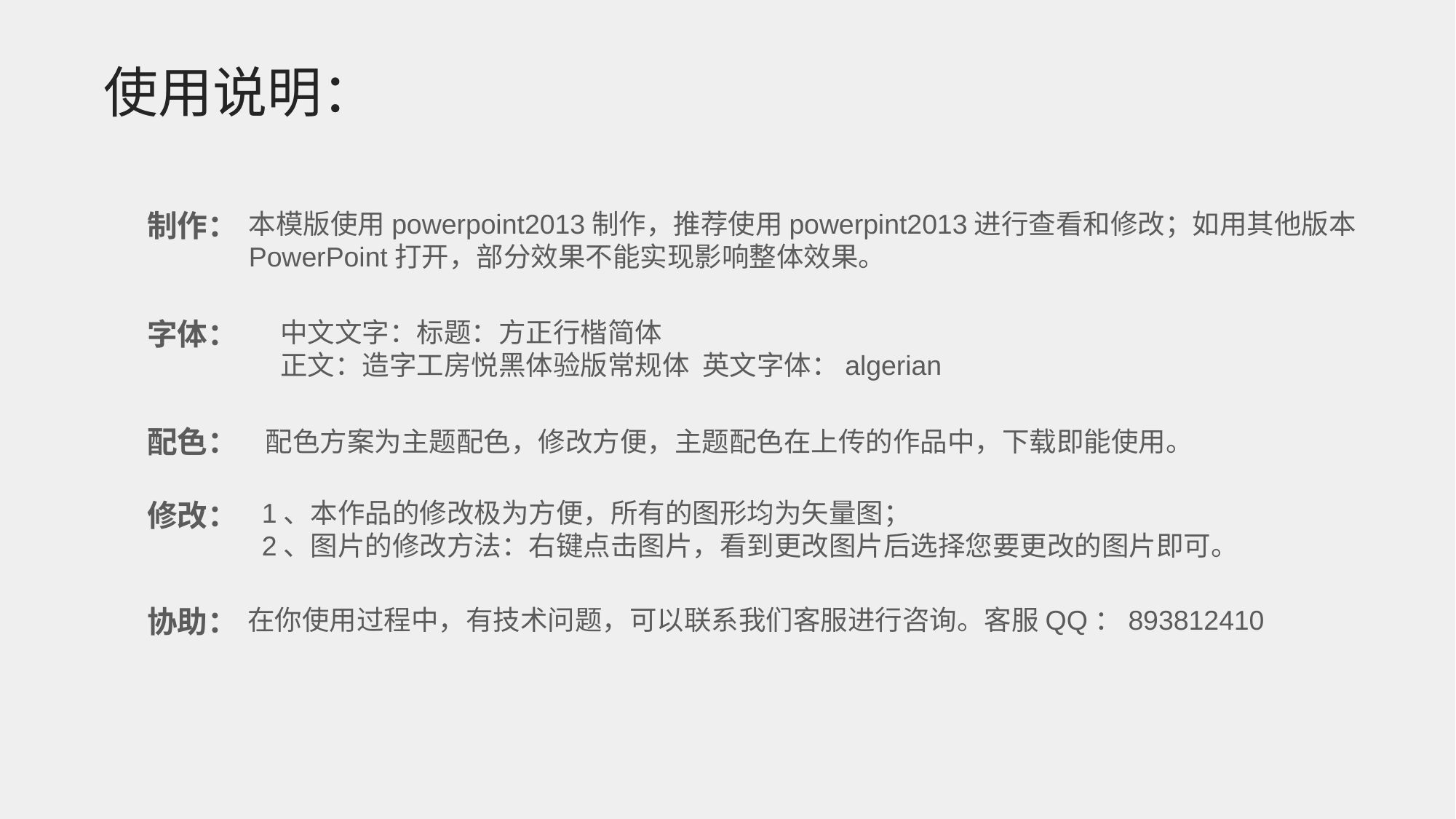

使用说明：
制作：
本模版使用powerpoint2013制作，推荐使用powerpint2013进行查看和修改；如用其他版本
PowerPoint打开，部分效果不能实现影响整体效果。
字体：
中文文字：标题：方正行楷简体
正文：造字工房悦黑体验版常规体  英文字体：algerian
配色：
配色方案为主题配色，修改方便，主题配色在上传的作品中，下载即能使用。
1、本作品的修改极为方便，所有的图形均为矢量图；
2、图片的修改方法：右键点击图片，看到更改图片后选择您要更改的图片即可。
修改：
协助：
在你使用过程中，有技术问题，可以联系我们客服进行咨询。客服QQ：893812410